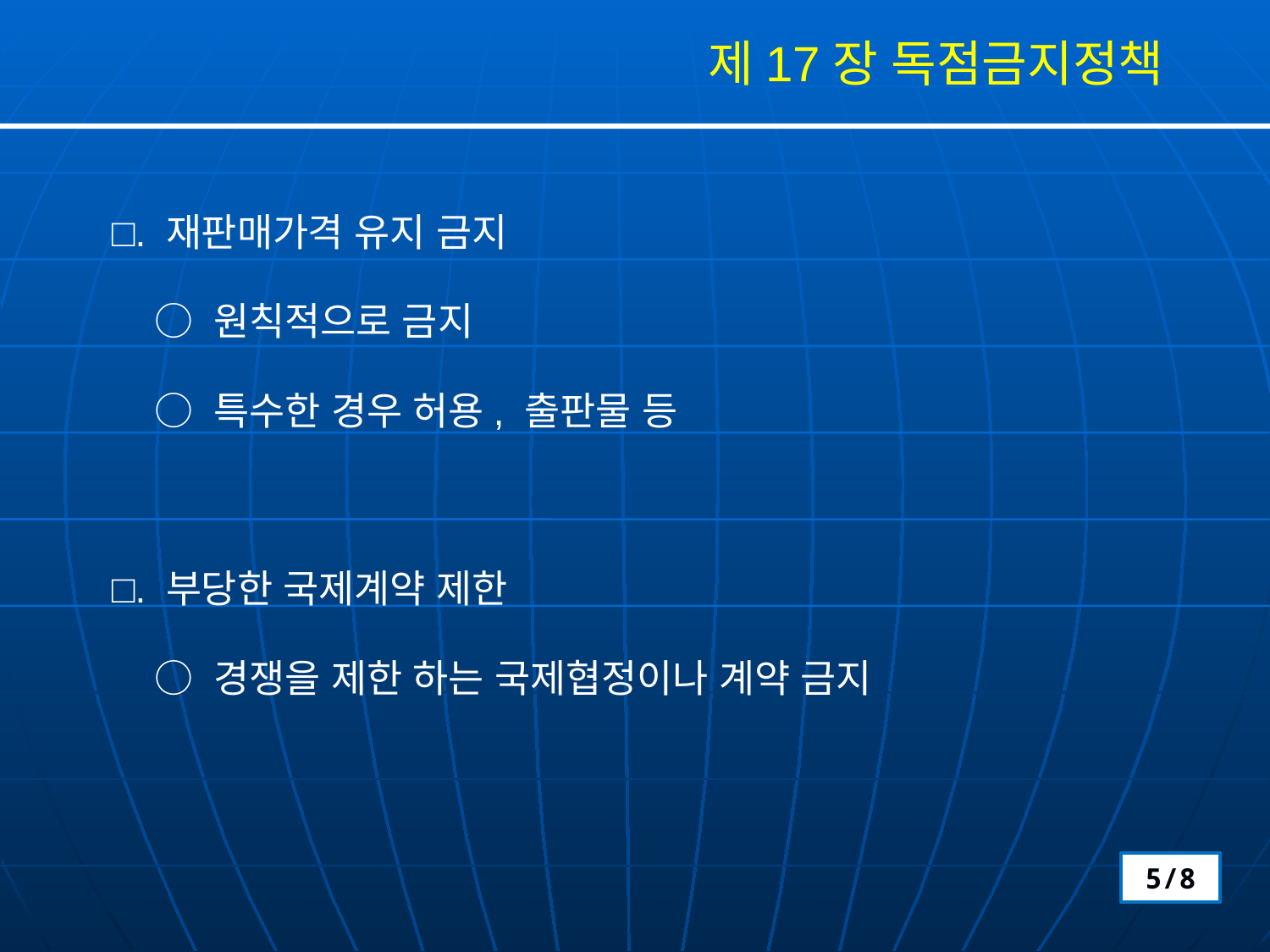

제17장 독점금지정책

□. 재판매가격 유지 금지
    ○ 원칙적으로 금지
    ○ 특수한 경우 허용, 출판물 등

□. 부당한 국제계약 제한
    ○ 경쟁을 제한 하는 국제협정이나 계약 금지
5/8